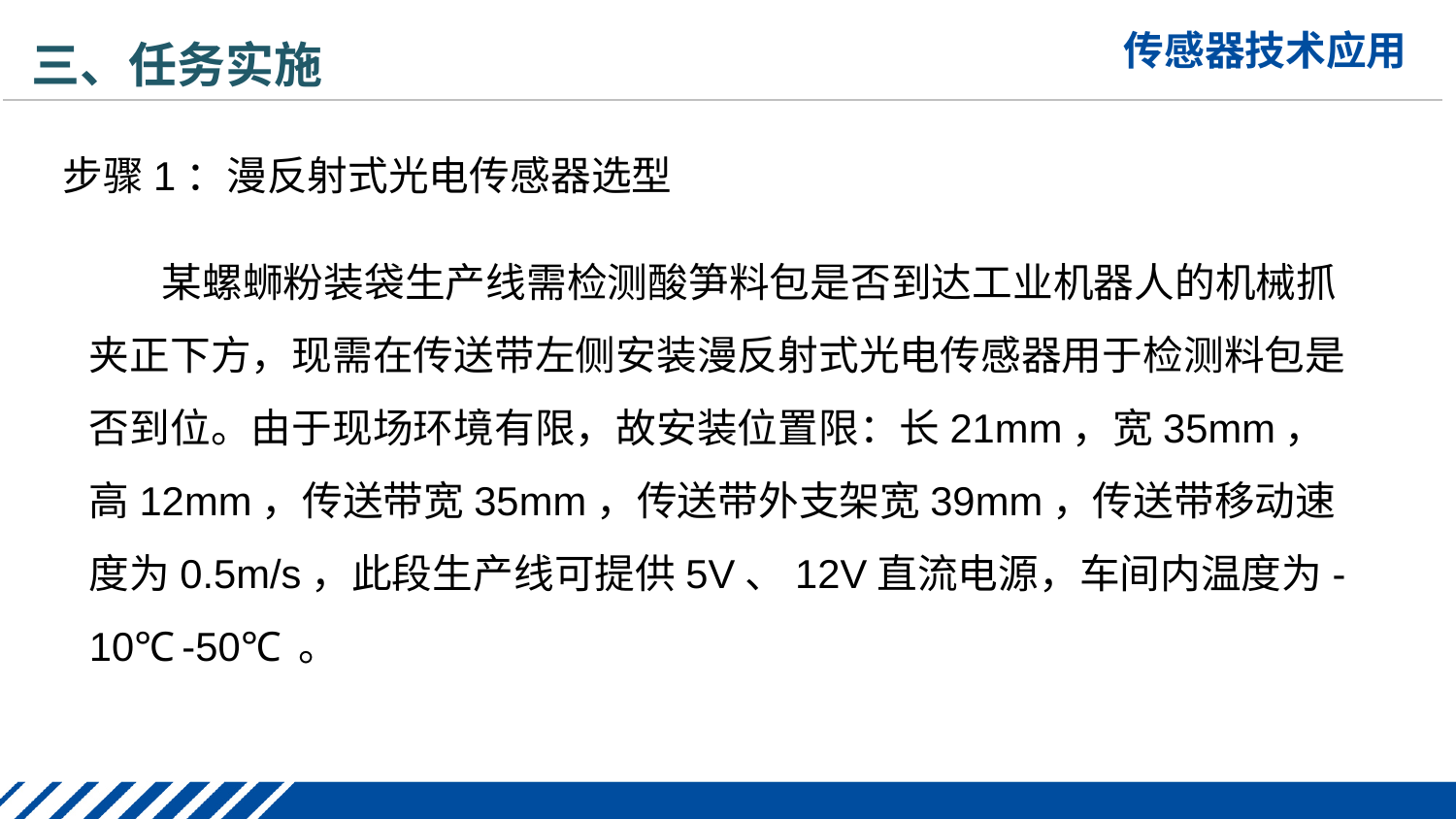

三、任务实施
步骤1：漫反射式光电传感器选型
       某螺蛳粉装袋生产线需检测酸笋料包是否到达工业机器人的机械抓夹正下方，现需在传送带左侧安装漫反射式光电传感器用于检测料包是否到位。由于现场环境有限，故安装位置限：长21mm，宽35mm，高12mm，传送带宽35mm，传送带外支架宽39mm，传送带移动速度为0.5m/s，此段生产线可提供5V、12V直流电源，车间内温度为-10℃-50℃。